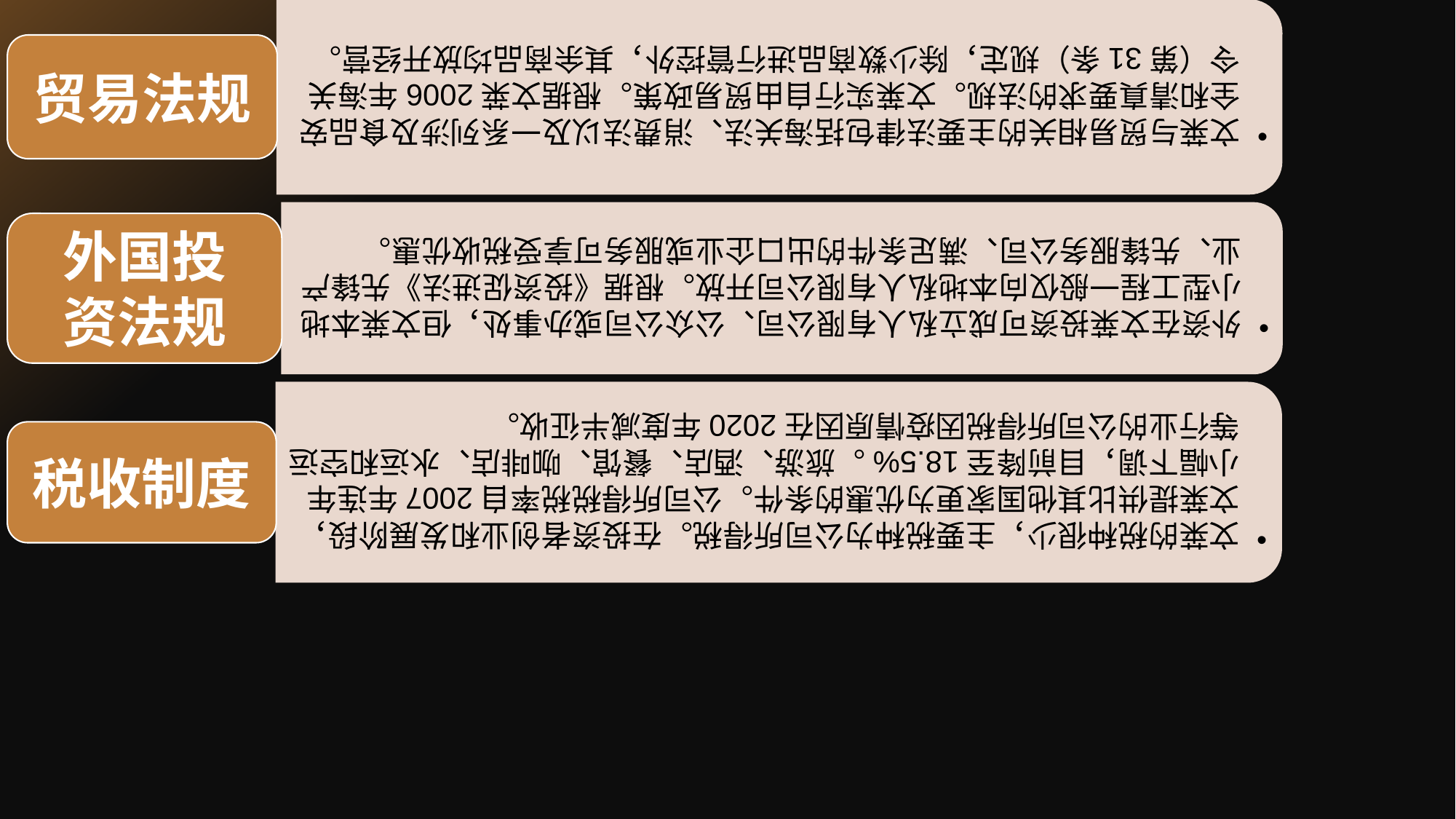

# 三、法律环境
文莱与贸易相关的主要法律包括海关法、消费法以及一系列涉及食品安全和清真要求的法规。文莱实行自由贸易政策。根据文莱2006年海关令（第31条）规定，除少数商品进行管控外，其余商品均放开经营。
贸易法规
外资在文莱投资可成立私人有限公司、公众公司或办事处，但文莱本地小型工程一般仅向本地私人有限公司开放。根据《投资促进法》先锋产业、先锋服务公司、满足条件的出口企业或服务可享受税收优惠。
外国投
资法规
文莱的税种很少，主要税种为公司所得税。在投资者创业和发展阶段，文莱提供比其他国家更为优惠的条件。公司所得税税率自2007年连年小幅下调，目前降至18.5%。旅游、酒店、餐馆、咖啡店、水运和空运等行业的公司所得税因疫情原因在2020年度减半征收。
税收制度